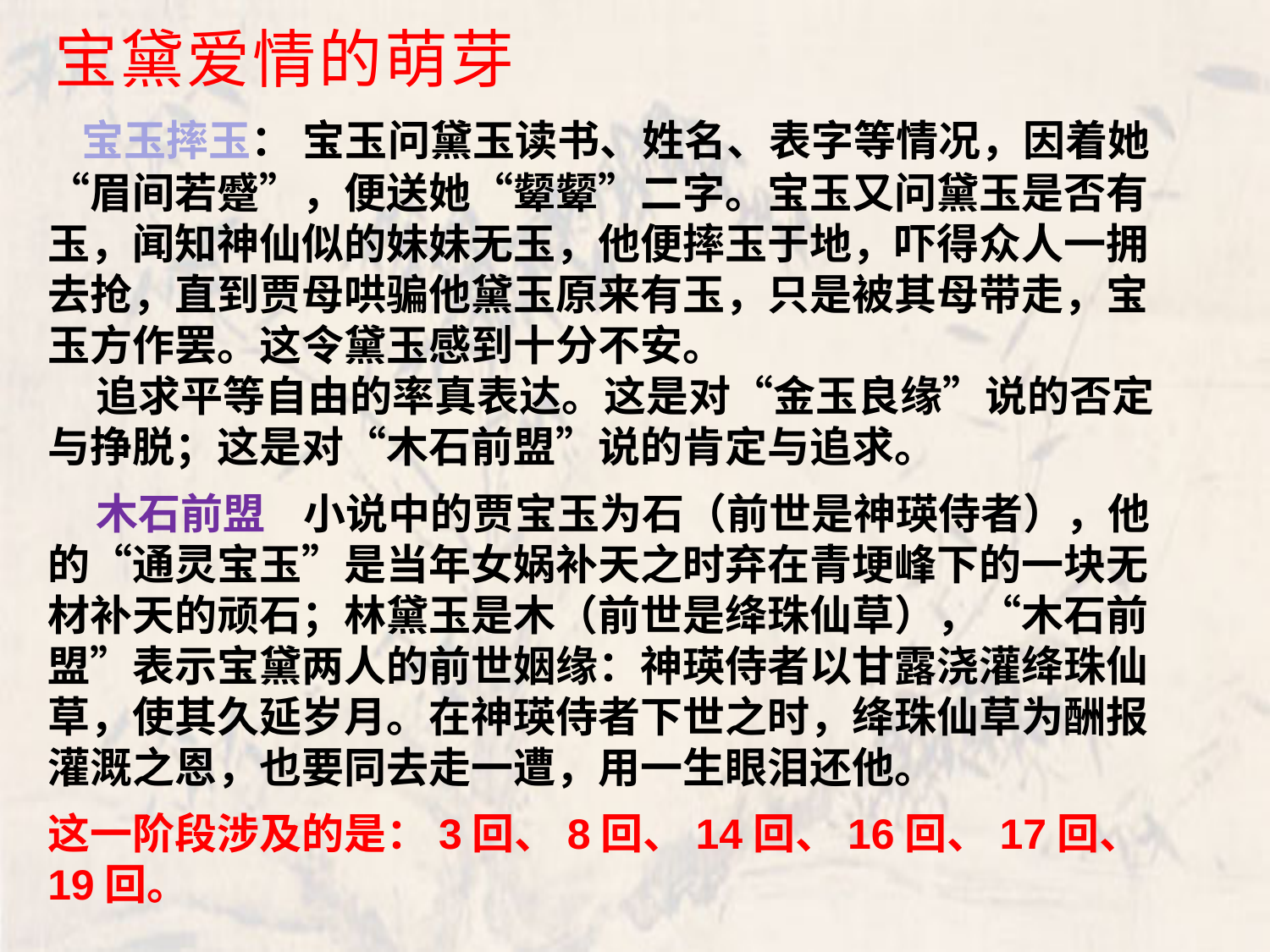

宝黛爱情的萌芽
  宝玉摔玉： 宝玉问黛玉读书、姓名、表字等情况，因着她“眉间若蹙”，便送她“颦颦”二字。宝玉又问黛玉是否有玉，闻知神仙似的妹妹无玉，他便摔玉于地，吓得众人一拥去抢，直到贾母哄骗他黛玉原来有玉，只是被其母带走，宝玉方作罢。这令黛玉感到十分不安。
    追求平等自由的率真表达。这是对“金玉良缘”说的否定与挣脱；这是对“木石前盟”说的肯定与追求。
    木石前盟    小说中的贾宝玉为石（前世是神瑛侍者），他的“通灵宝玉”是当年女娲补天之时弃在青埂峰下的一块无材补天的顽石；林黛玉是木（前世是绛珠仙草），“木石前盟”表示宝黛两人的前世姻缘：神瑛侍者以甘露浇灌绛珠仙草，使其久延岁月。在神瑛侍者下世之时，绛珠仙草为酬报灌溉之恩，也要同去走一遭，用一生眼泪还他。
这一阶段涉及的是：3回、8回、14回、16回、17回、19回。